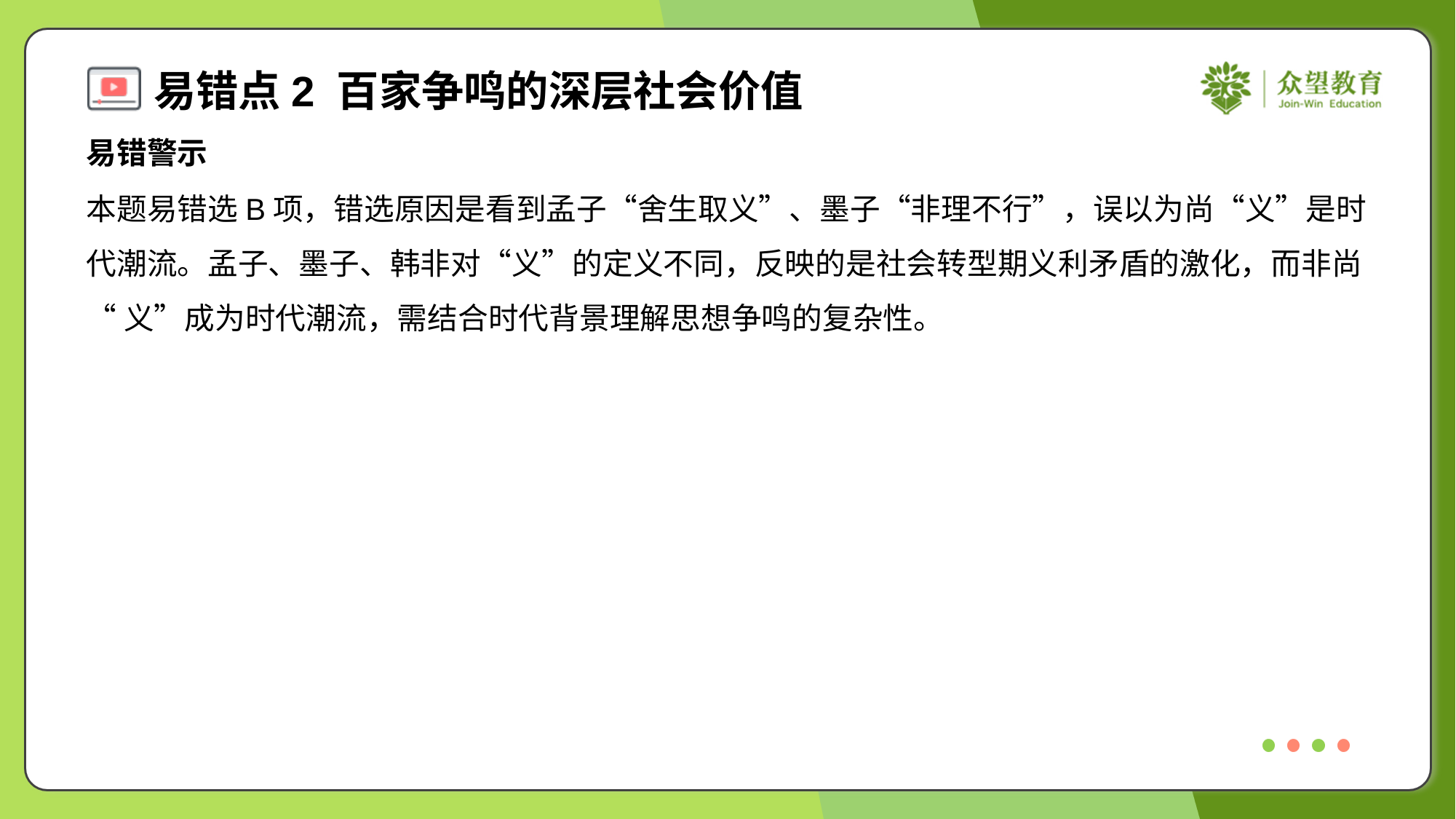

易错警示
本题易错选B项，错选原因是看到孟子“舍生取义”、墨子“非理不行”，误以为尚“义”是时
代潮流。孟子、墨子、韩非对“义”的定义不同，反映的是社会转型期义利矛盾的激化，而非尚
“义”成为时代潮流，需结合时代背景理解思想争鸣的复杂性。